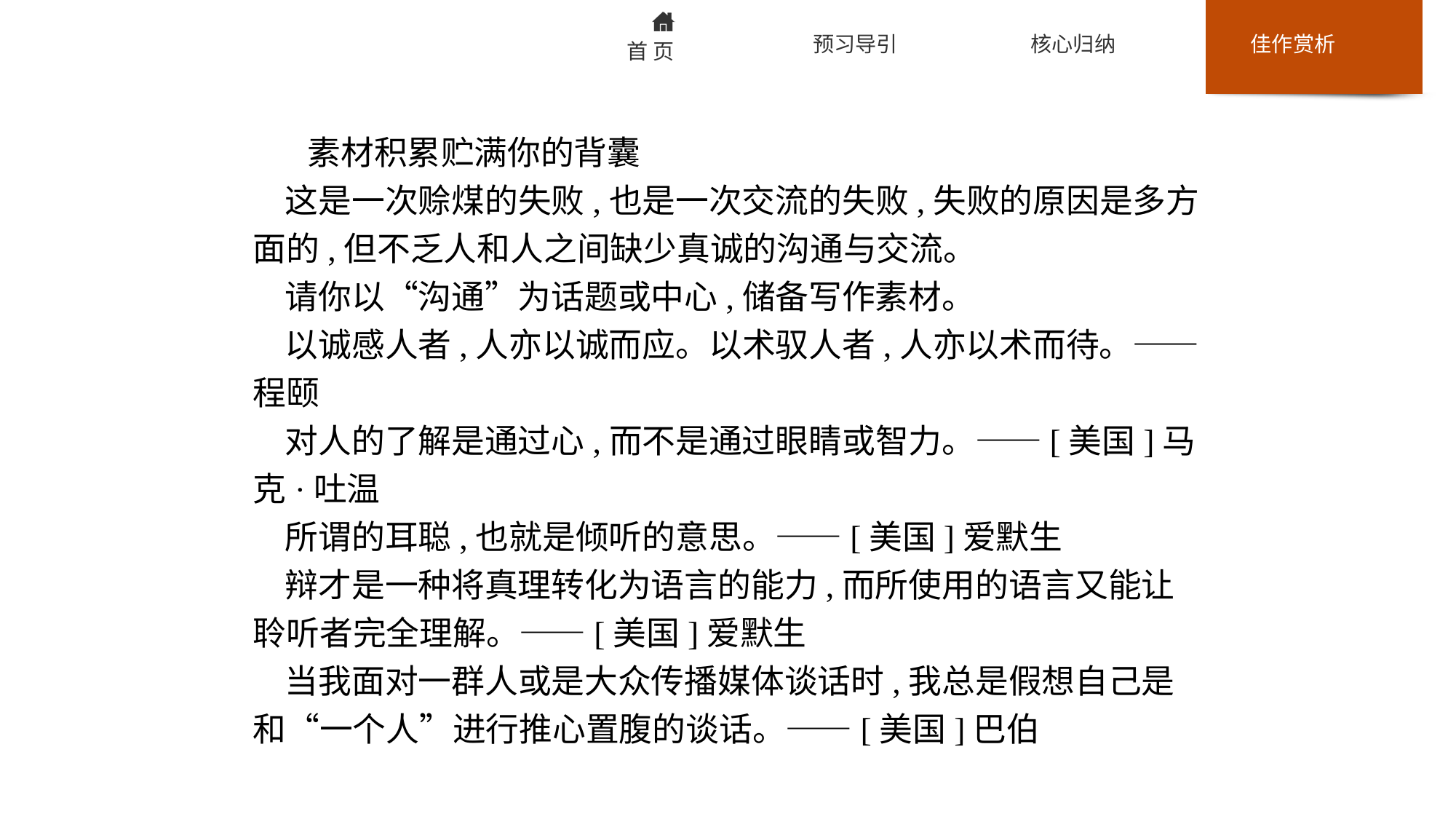

素材积累贮满你的背囊
这是一次赊煤的失败,也是一次交流的失败,失败的原因是多方面的,但不乏人和人之间缺少真诚的沟通与交流。
请你以“沟通”为话题或中心,储备写作素材。
以诚感人者,人亦以诚而应。以术驭人者,人亦以术而待。——程颐
对人的了解是通过心,而不是通过眼睛或智力。——[美国]马克·吐温
所谓的耳聪,也就是倾听的意思。——[美国]爱默生
辩才是一种将真理转化为语言的能力,而所使用的语言又能让聆听者完全理解。——[美国]爱默生
当我面对一群人或是大众传播媒体谈话时,我总是假想自己是和“一个人”进行推心置腹的谈话。——[美国]巴伯